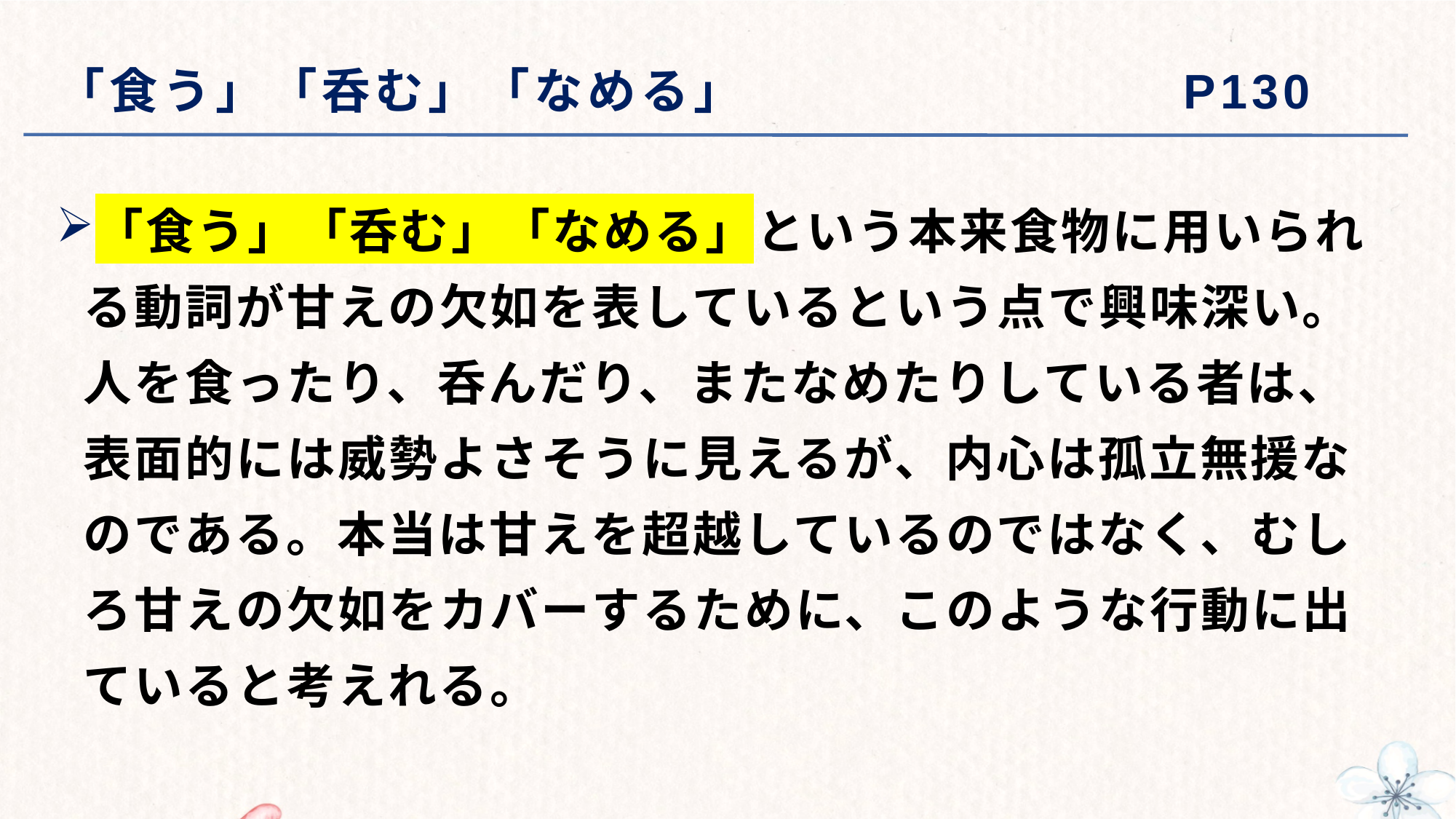

# 「食う」「呑む」「なめる」　　　　　　　　P130
「食う」「呑む」「なめる」という本来食物に用いられる動詞が甘えの欠如を表しているという点で興味深い。人を食ったり、呑んだり、またなめたりしている者は、表面的には威勢よさそうに見えるが、内心は孤立無援なのである。本当は甘えを超越しているのではなく、むしろ甘えの欠如をカバーするために、このような行動に出ていると考えれる。